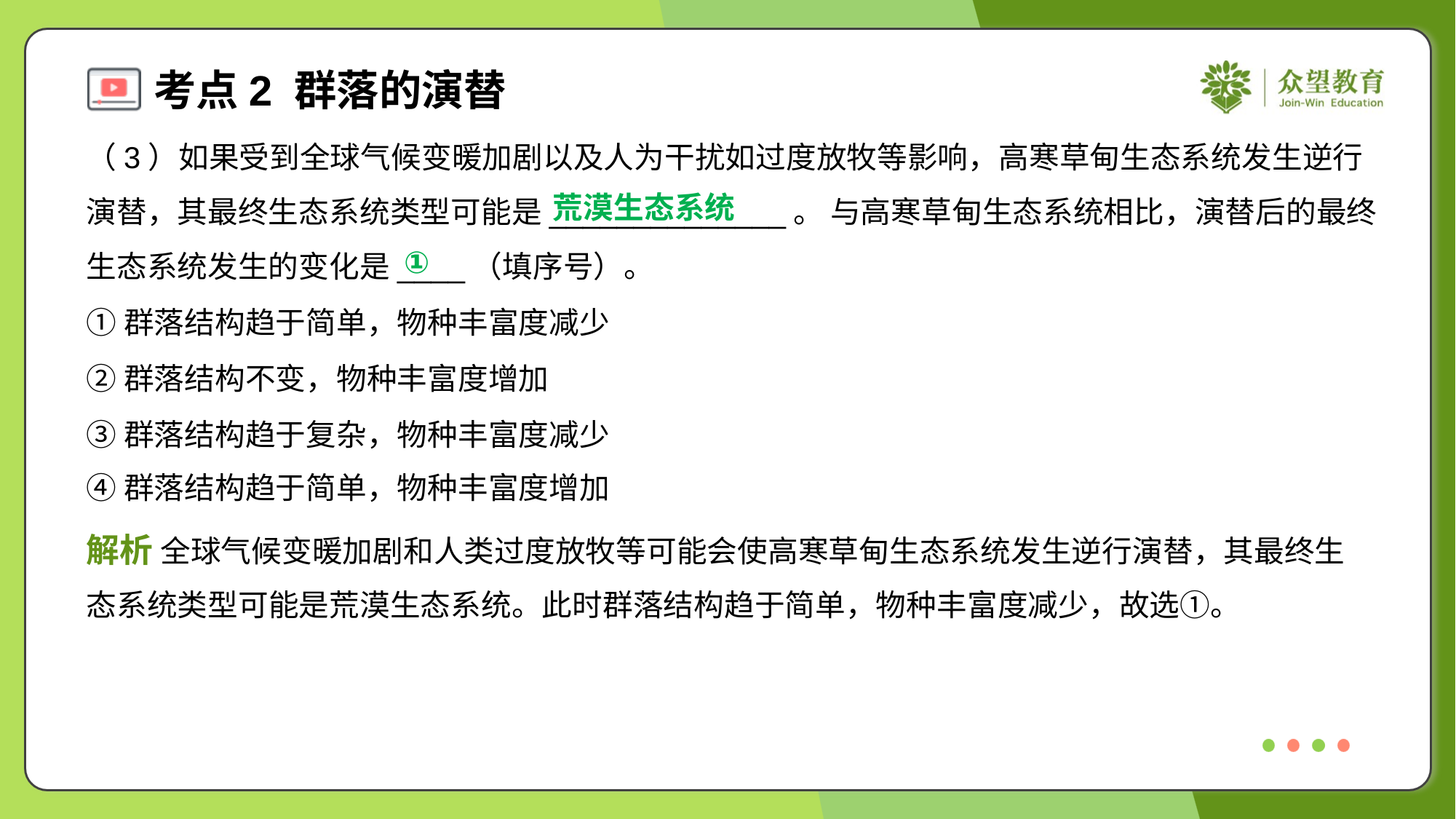

（3）如果受到全球气候变暖加剧以及人为干扰如过度放牧等影响，高寒草甸生态系统发生逆行
演替，其最终生态系统类型可能是______________。 与高寒草甸生态系统相比，演替后的最终
生态系统发生的变化是____（填序号）。
①群落结构趋于简单，物种丰富度减少
②群落结构不变，物种丰富度增加
③群落结构趋于复杂，物种丰富度减少
④群落结构趋于简单，物种丰富度增加
荒漠生态系统
①
解析 全球气候变暖加剧和人类过度放牧等可能会使高寒草甸生态系统发生逆行演替，其最终生
态系统类型可能是荒漠生态系统。此时群落结构趋于简单，物种丰富度减少，故选①。